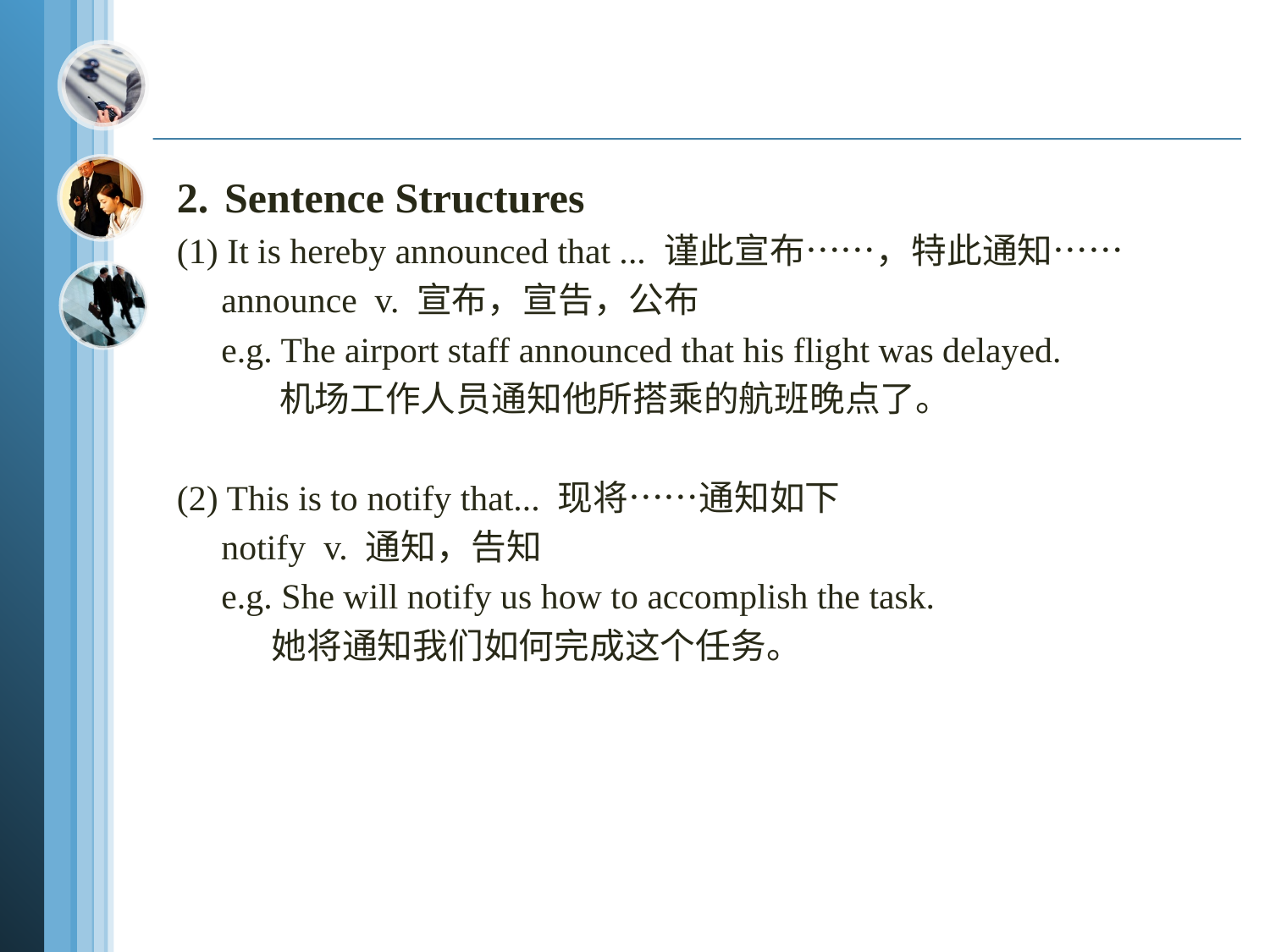

2.	Sentence Structures
(1) It is hereby announced that ... 谨此宣布……，特此通知……
     announce  v. 宣布，宣告，公布
     e.g. The airport staff announced that his flight was delayed.
            机场工作人员通知他所搭乘的航班晚点了。

(2) This is to notify that... 现将……通知如下
     notify  v. 通知，告知
     e.g. She will notify us how to accomplish the task.
           她将通知我们如何完成这个任务。